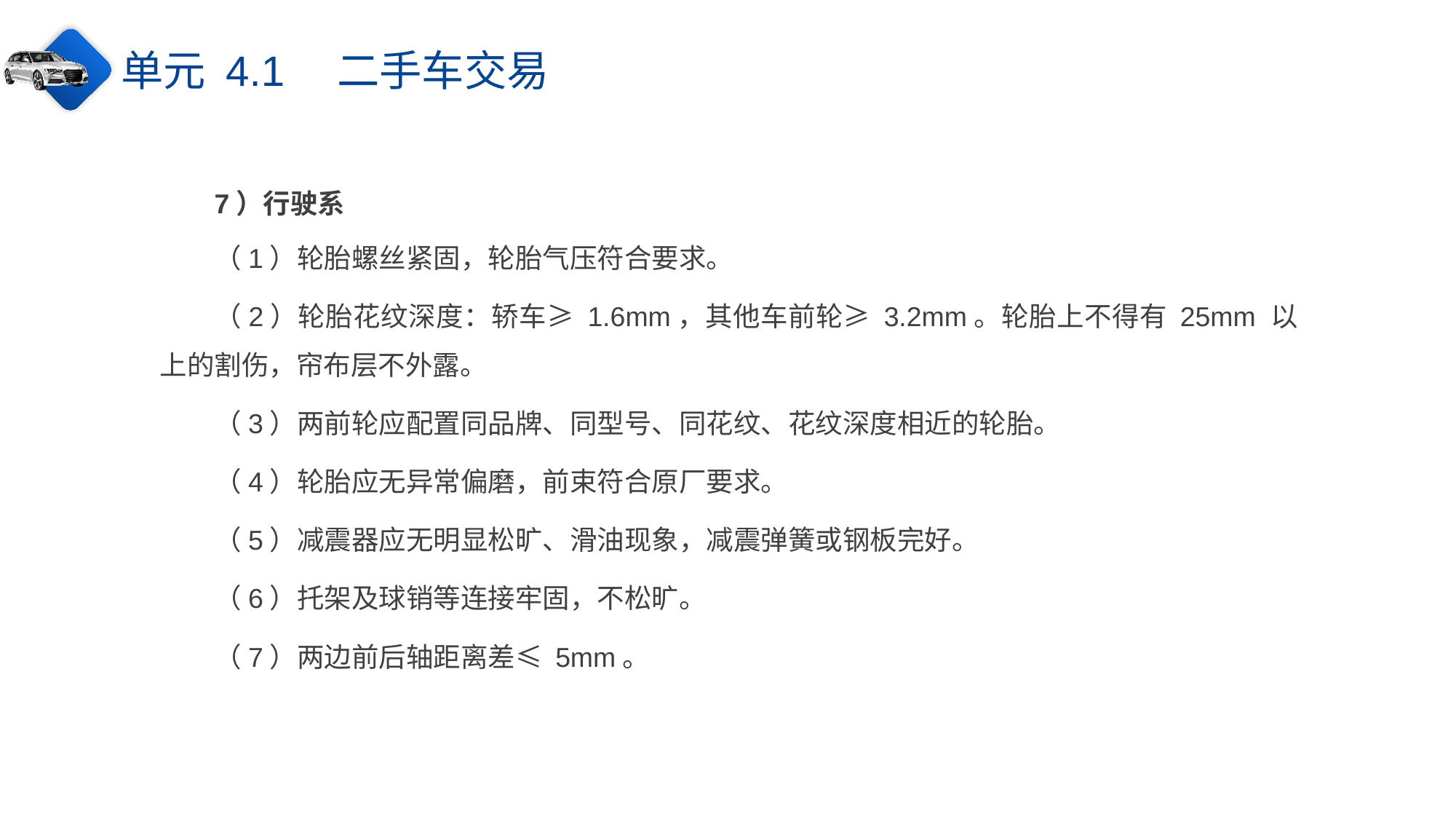

单元 4.1　二手车交易
7）行驶系
（1）轮胎螺丝紧固，轮胎气压符合要求。
（2）轮胎花纹深度：轿车≥ 1.6mm，其他车前轮≥ 3.2mm。轮胎上不得有 25mm 以上的割伤，帘布层不外露。
（3）两前轮应配置同品牌、同型号、同花纹、花纹深度相近的轮胎。
（4）轮胎应无异常偏磨，前束符合原厂要求。
（5）减震器应无明显松旷、滑油现象，减震弹簧或钢板完好。
（6）托架及球销等连接牢固，不松旷。
（7）两边前后轴距离差≤ 5mm。